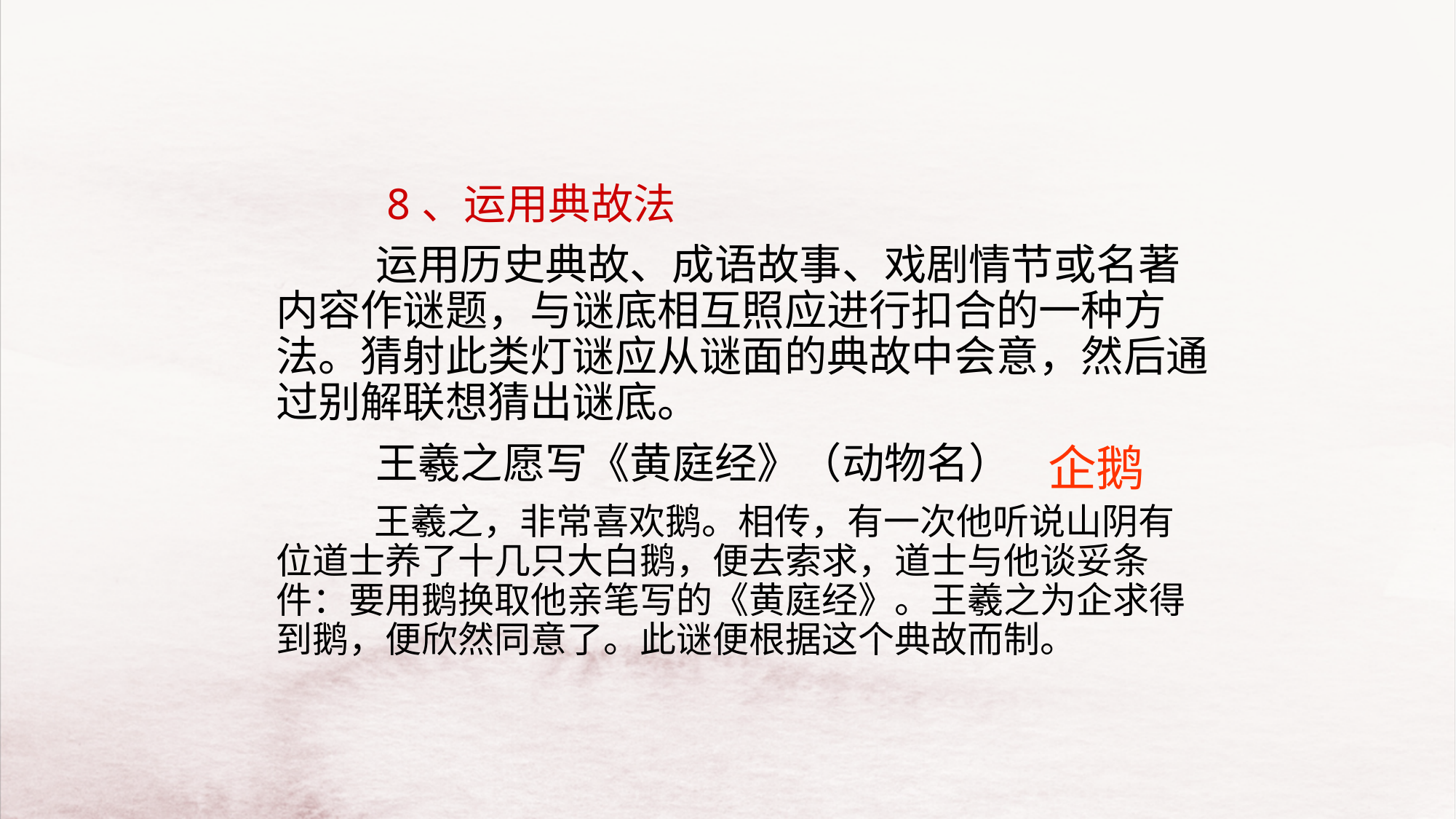

8、运用典故法
　　　运用历史典故、成语故事、戏剧情节或名著内容作谜题，与谜底相互照应进行扣合的一种方法。猜射此类灯谜应从谜面的典故中会意，然后通过别解联想猜出谜底。
　　　王羲之愿写《黄庭经》（动物名）
　　　  王羲之，非常喜欢鹅。相传，有一次他听说山阴有位道士养了十几只大白鹅，便去索求，道士与他谈妥条件：要用鹅换取他亲笔写的《黄庭经》。王羲之为企求得到鹅，便欣然同意了。此谜便根据这个典故而制。
企鹅